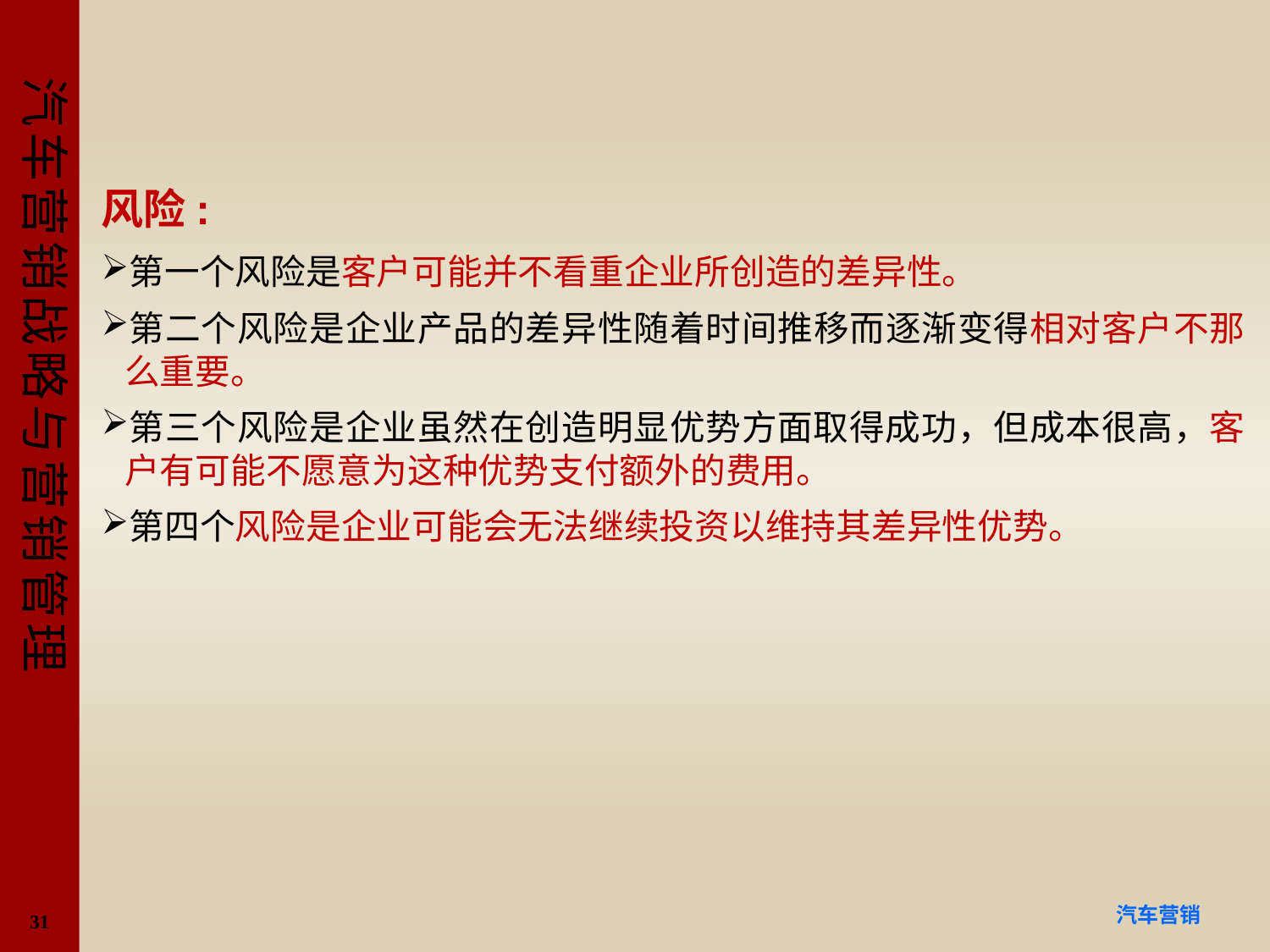

#
风险:
第一个风险是客户可能并不看重企业所创造的差异性。
第二个风险是企业产品的差异性随着时间推移而逐渐变得相对客户不那么重要。
第三个风险是企业虽然在创造明显优势方面取得成功，但成本很高，客户有可能不愿意为这种优势支付额外的费用。
第四个风险是企业可能会无法继续投资以维持其差异性优势。
31